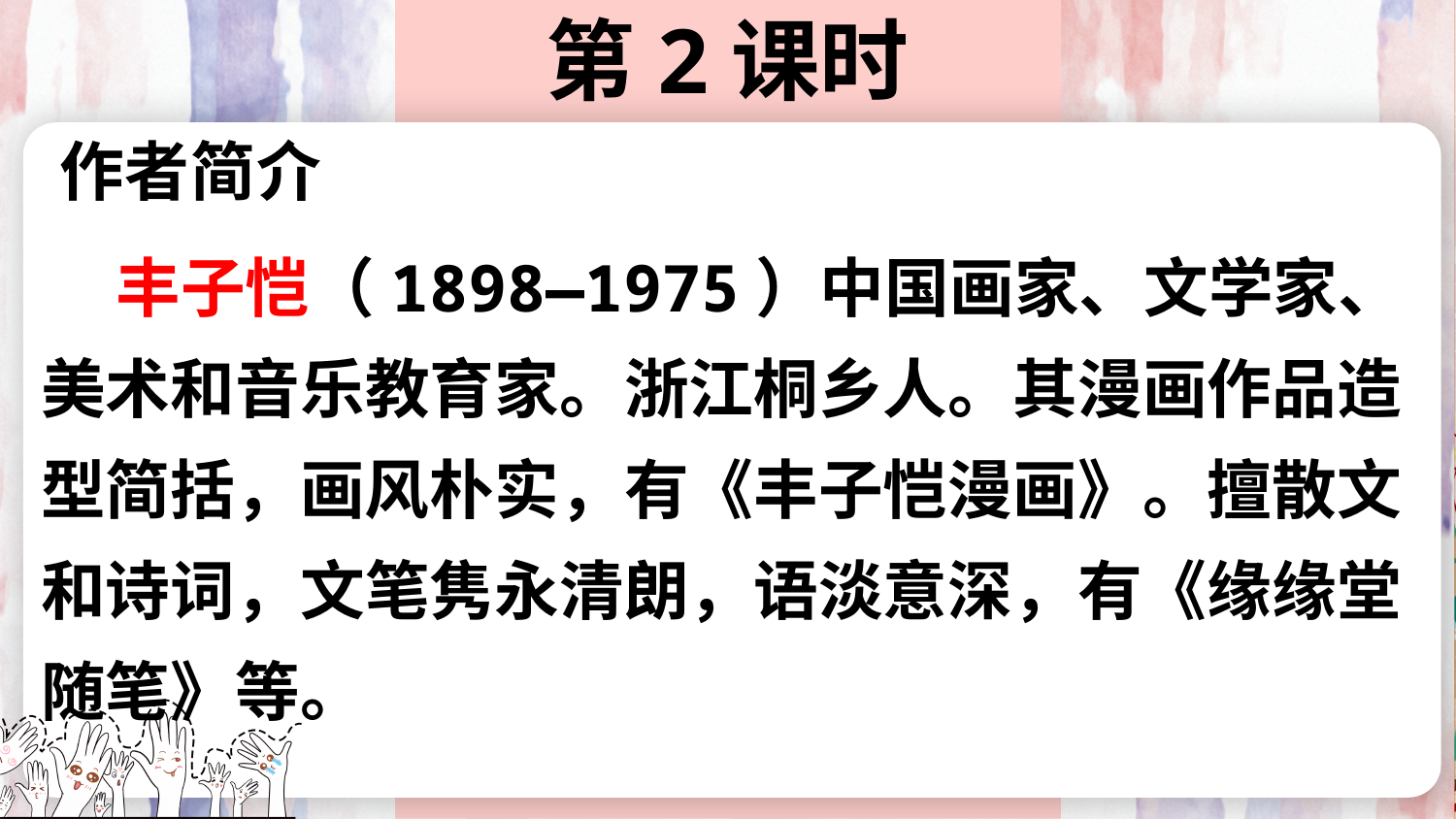

第2课时
作者简介
    丰子恺（1898—1975）中国画家、文学家、美术和音乐教育家。浙江桐乡人。其漫画作品造型简括，画风朴实，有《丰子恺漫画》。擅散文和诗词，文笔隽永清朗，语淡意深，有《缘缘堂随笔》等。